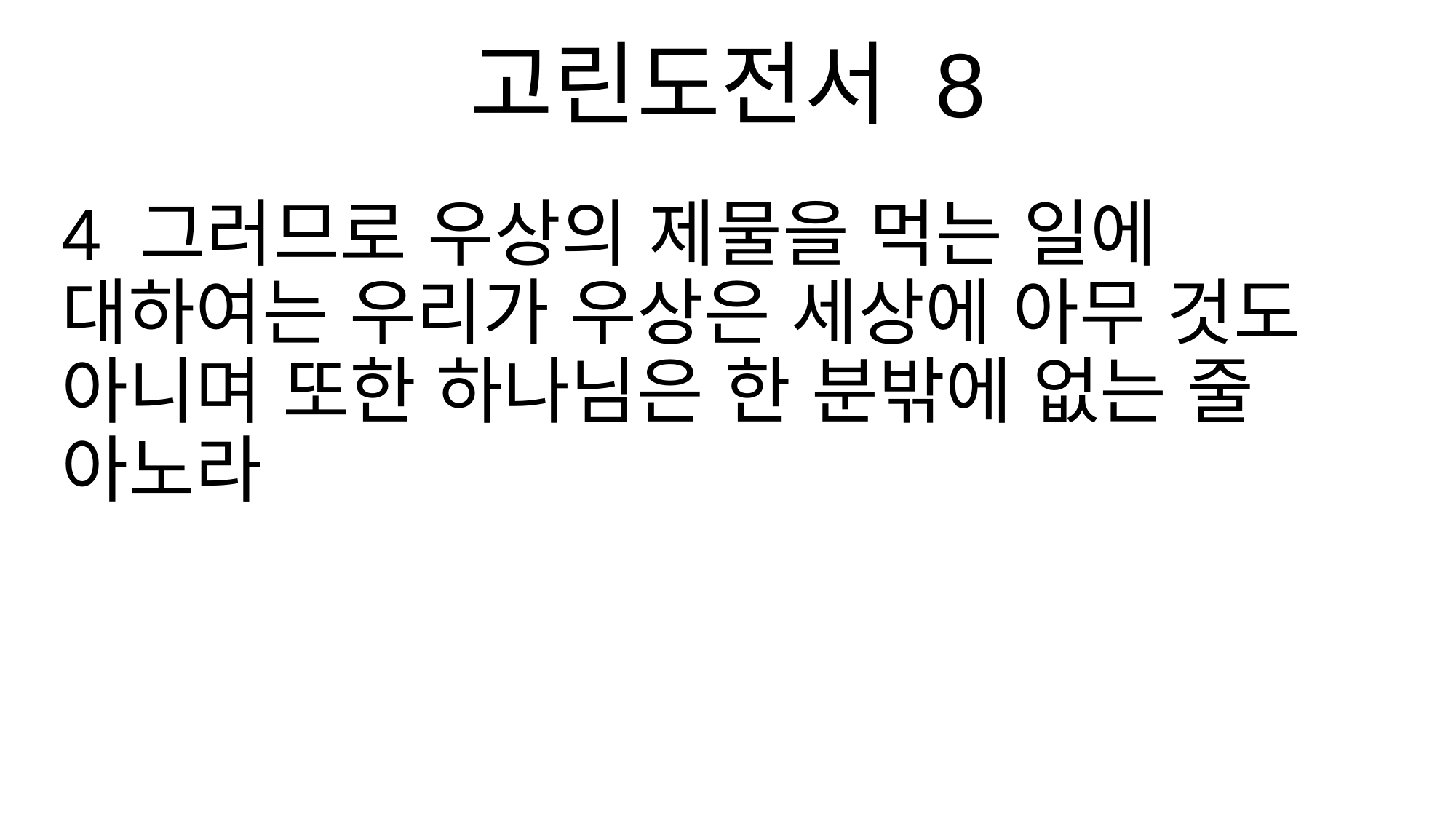

고린도전서 8
4 그러므로 우상의 제물을 먹는 일에 대하여는 우리가 우상은 세상에 아무 것도 아니며 또한 하나님은 한 분밖에 없는 줄 아노라